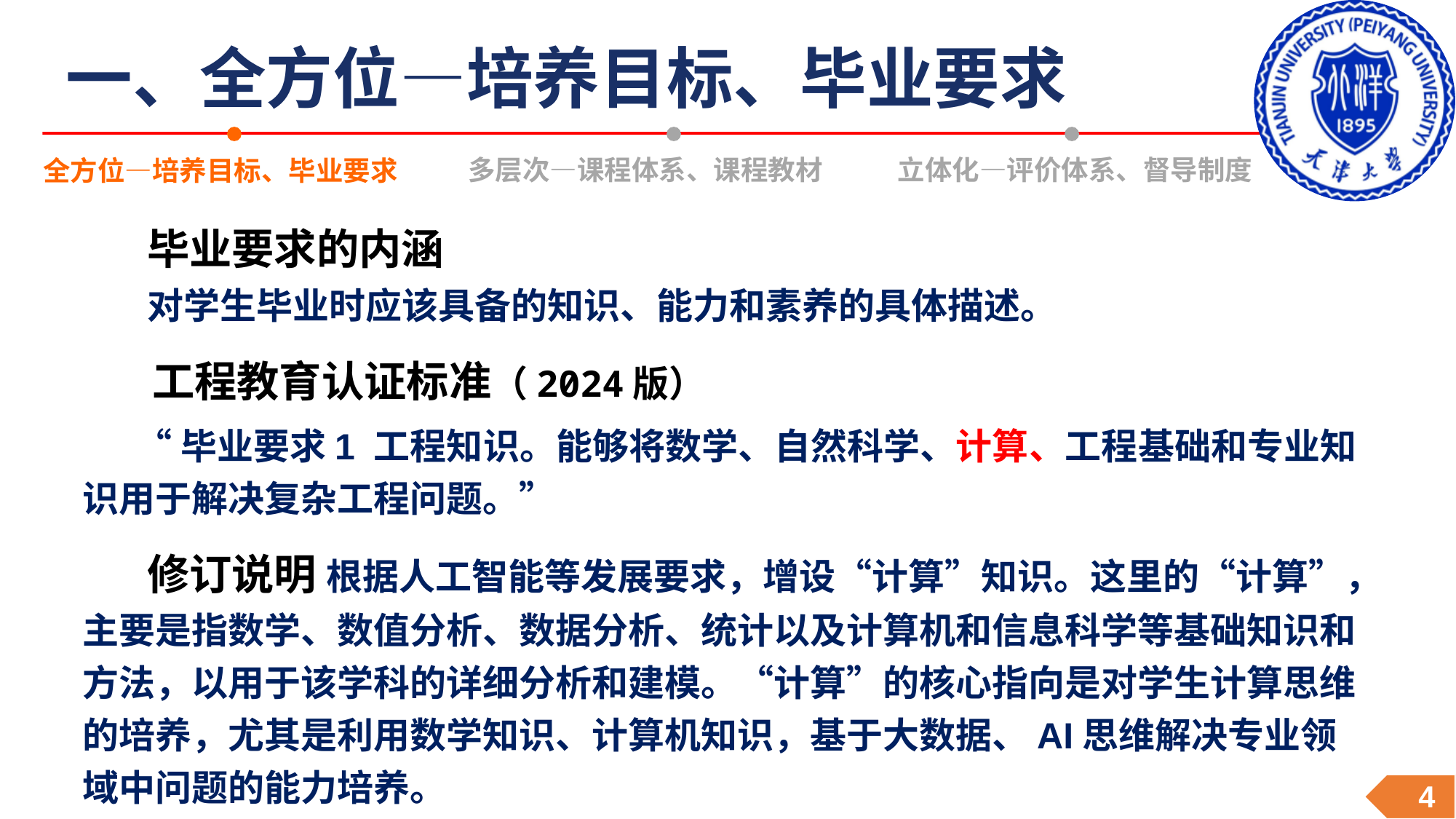

# 一、全方位—培养目标、毕业要求

多层次—课程体系、课程教材
立体化—评价体系、督导制度
全方位—培养目标、毕业要求
毕业要求的内涵
对学生毕业时应该具备的知识、能力和素养的具体描述。
 工程教育认证标准（2024版）
“毕业要求1 工程知识。能够将数学、自然科学、计算、工程基础和专业知识用于解决复杂工程问题。”
修订说明 根据人工智能等发展要求，增设“计算”知识。这里的“计算”，主要是指数学、数值分析、数据分析、统计以及计算机和信息科学等基础知识和方法，以用于该学科的详细分析和建模。“计算”的核心指向是对学生计算思维的培养，尤其是利用数学知识、计算机知识，基于大数据、AI思维解决专业领域中问题的能力培养。
4